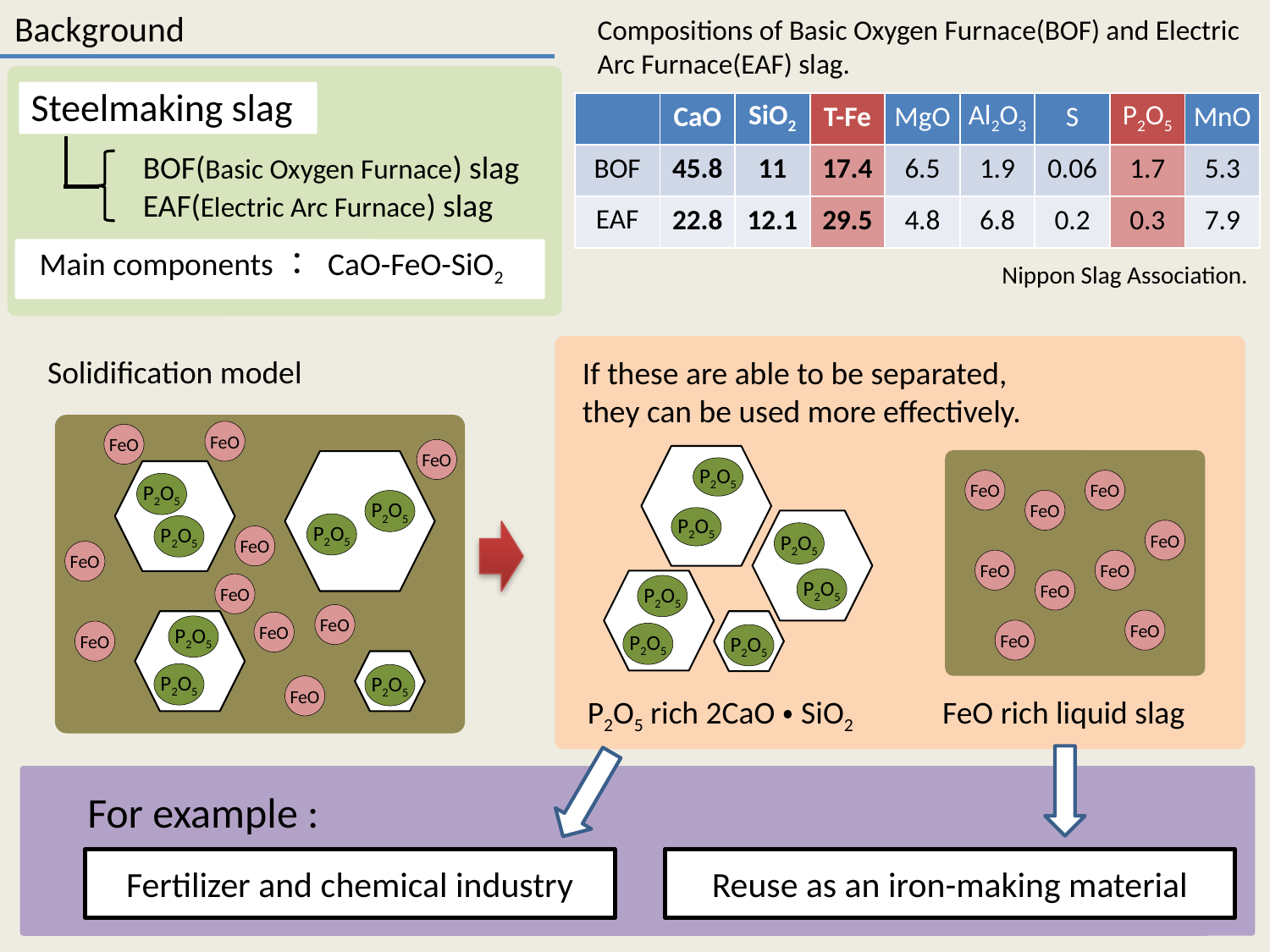

Background
Compositions of Basic Oxygen Furnace(BOF) and Electric Arc Furnace(EAF) slag.

Steelmaking slag

|  | CaO | SiO2 | T-Fe | MgO | Al2O3 | S | P2O5 | MnO |
| --- | --- | --- | --- | --- | --- | --- | --- | --- |
| BOF | 45.8 | 11 | 17.4 | 6.5 | 1.9 | 0.06 | 1.7 | 5.3 |
| EAF | 22.8 | 12.1 | 29.5 | 4.8 | 6.8 | 0.2 | 0.3 | 7.9 |
BOF(Basic Oxygen Furnace) slag
EAF(Electric Arc Furnace) slag

Main components： CaO-FeO-SiO2

Nippon Slag Association.

Solidification model
If these are able to be separated,
they can be used more effectively.

FeO
FeO
FeO

P2O5
P2O5

FeO
FeO
FeO
FeO
FeO
FeO
FeO
FeO
FeO

P2O5
P2O5

P2O5
P2O5

P2O5
P2O5

FeO
FeO

P2O5
P2O5
FeO
FeO

P2O5
P2O5

P2O5
FeO
FeO

P2O5
FeO
P2O5 rich 2CaO・SiO2
FeO rich liquid slag

For example :
Fertilizer and chemical industry
Reuse as an iron-making material